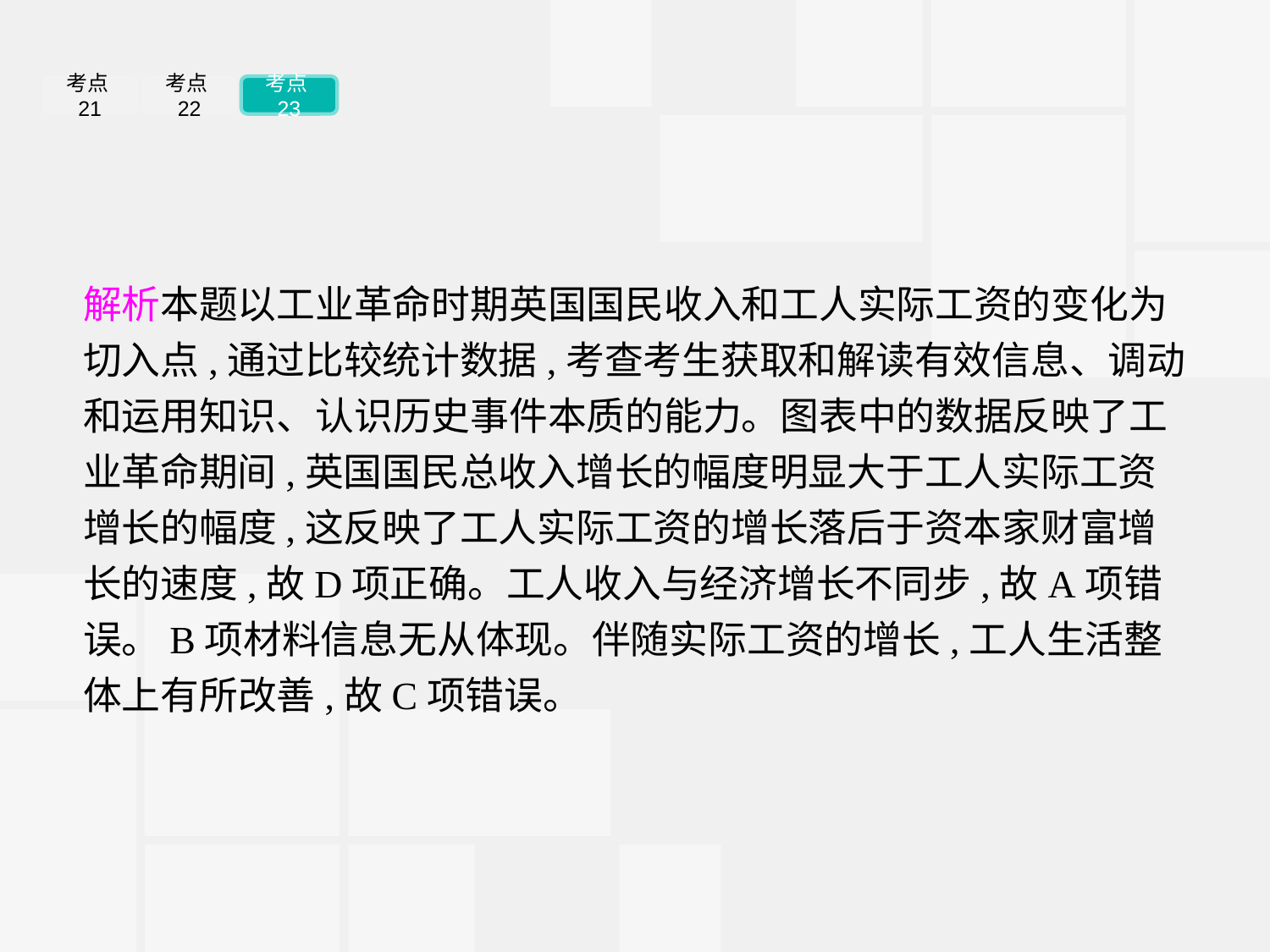

考点21
考点22
考点23
解析本题以工业革命时期英国国民收入和工人实际工资的变化为切入点,通过比较统计数据,考查考生获取和解读有效信息、调动和运用知识、认识历史事件本质的能力。图表中的数据反映了工业革命期间,英国国民总收入增长的幅度明显大于工人实际工资增长的幅度,这反映了工人实际工资的增长落后于资本家财富增长的速度,故D项正确。工人收入与经济增长不同步,故A项错误。B项材料信息无从体现。伴随实际工资的增长,工人生活整体上有所改善,故C项错误。